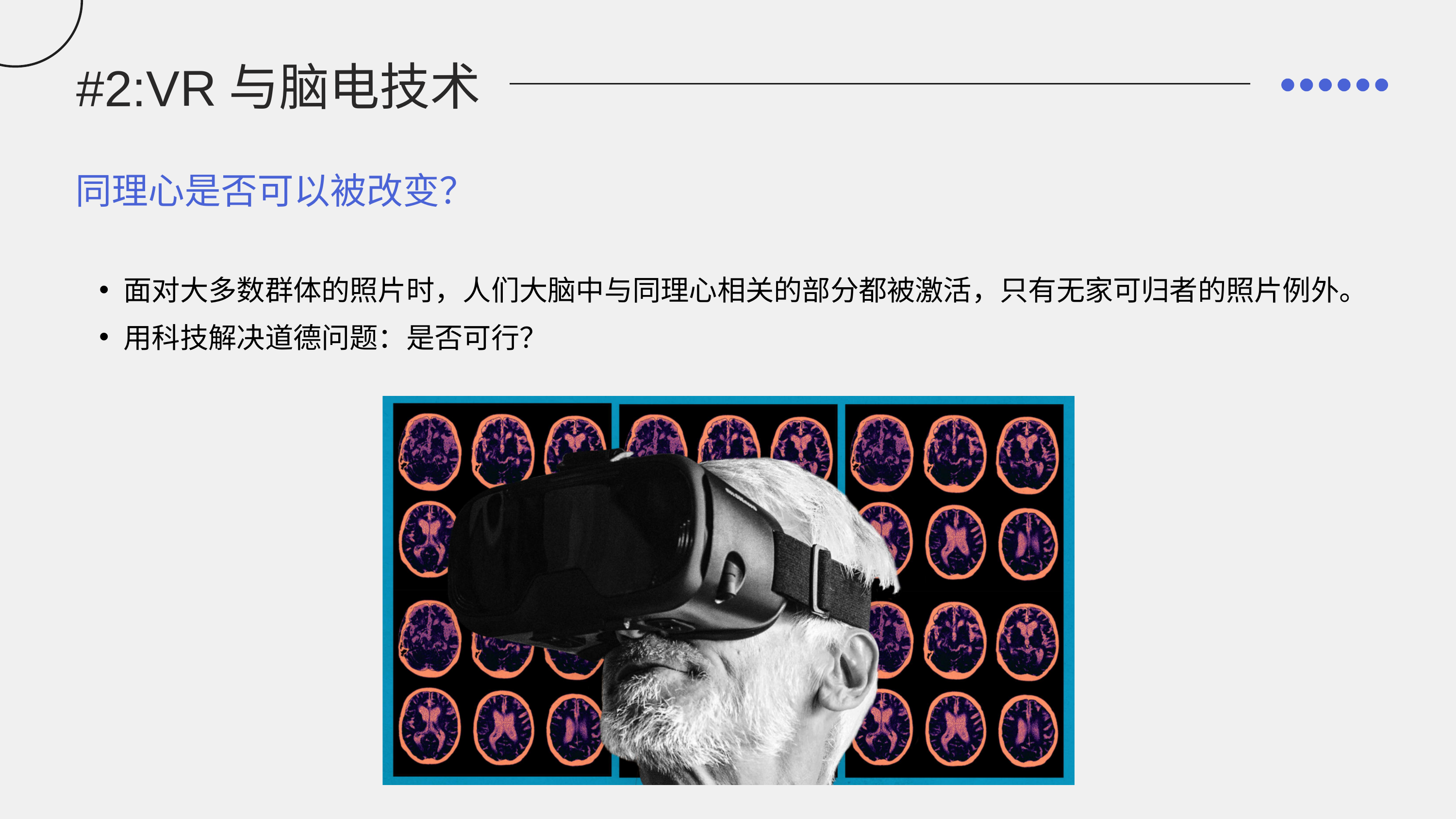

#2:VR与脑电技术

同理心是否可以被改变？

面对大多数群体的照片时，人们大脑中与同理心相关的部分都被激活，只有无家可归者的照片例外。
用科技解决道德问题：是否可行？